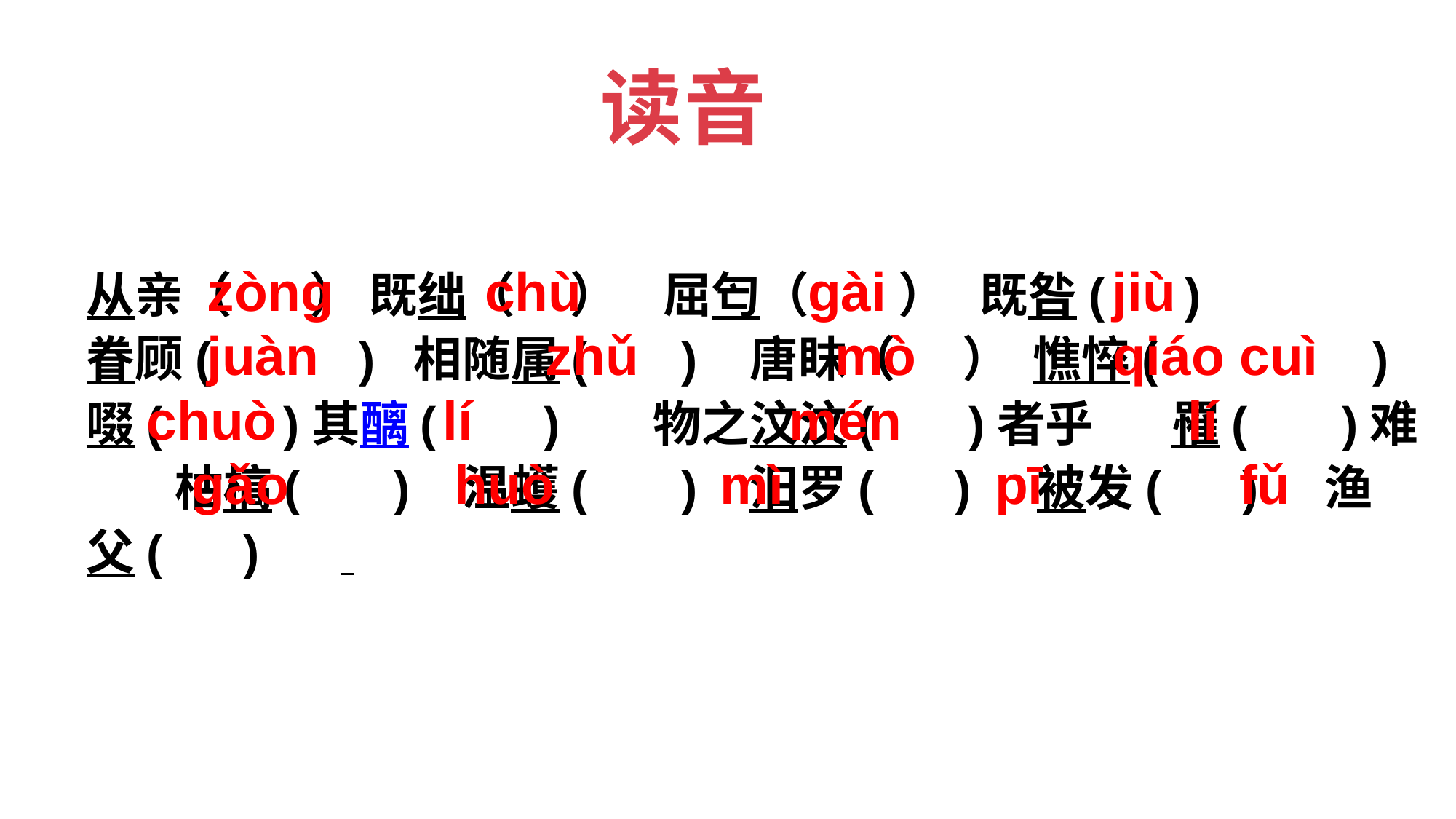

读音
从亲（       ） 既绌（     ）    屈匄（        ）   既咎(      )
眷顾(           )  相随属(       )   唐眜（      ）  憔悴(                )
啜(         )其醨(        )      物之汶汶(       )者乎       罹(       )难         枯槁(       )   温蠖(       )   汨罗(      )    被发(      )    渔父(      )
        zòng          chù               gài               jiù
        juàn               zhǔ             mò             qiáo cuì
    chuò           lí                     mén                   lí
       gǎo           huò           mì              pī             fǔ